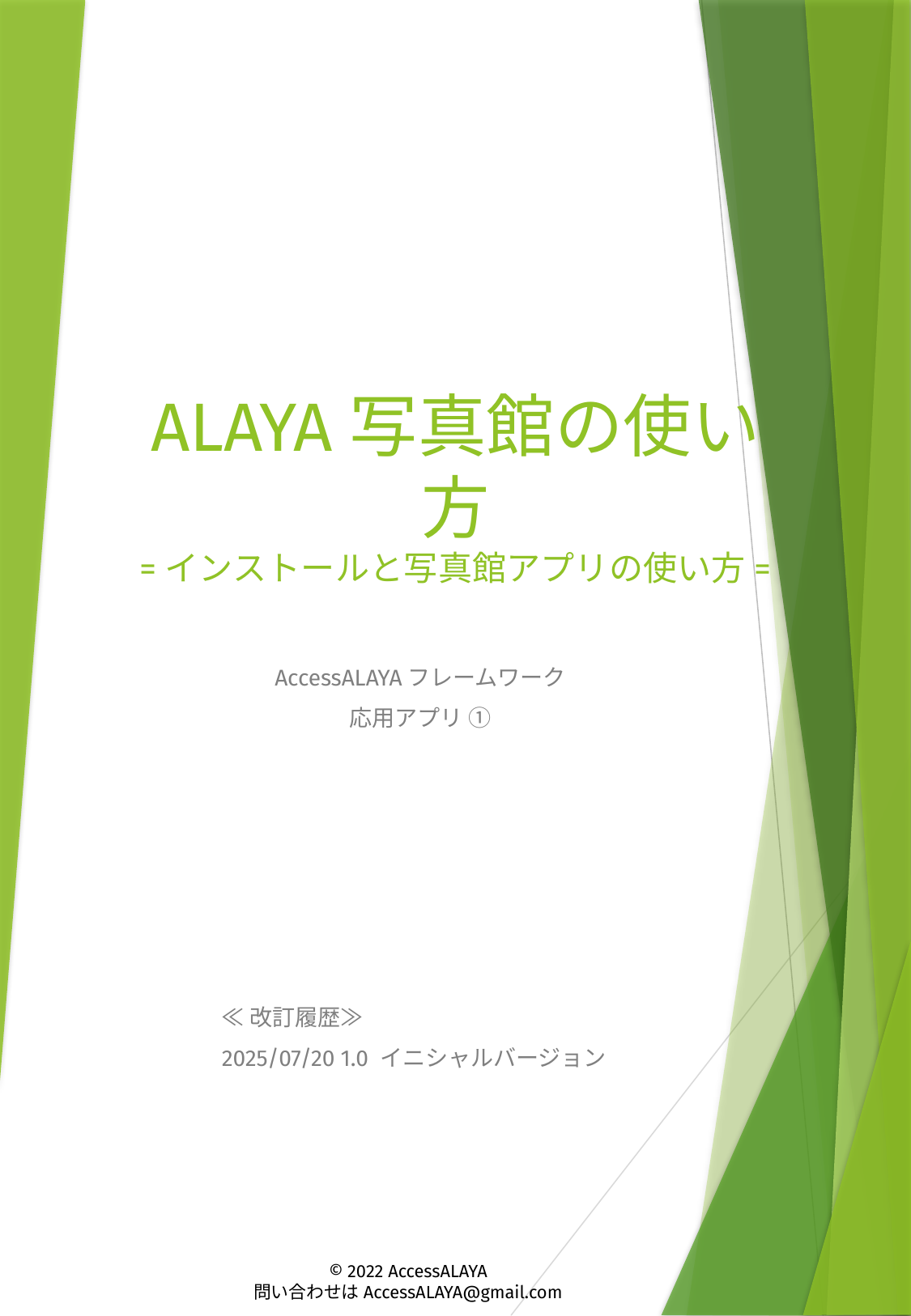

# ALAYA写真館の使い方 =インストールと写真館アプリの使い方=
AccessALAYAフレームワーク
応用アプリ ①
≪改訂履歴≫
2025/07/20 1.0 イニシャルバージョン

© 2022 AccessALAYA
問い合わせはAccessALAYA@gmail.com